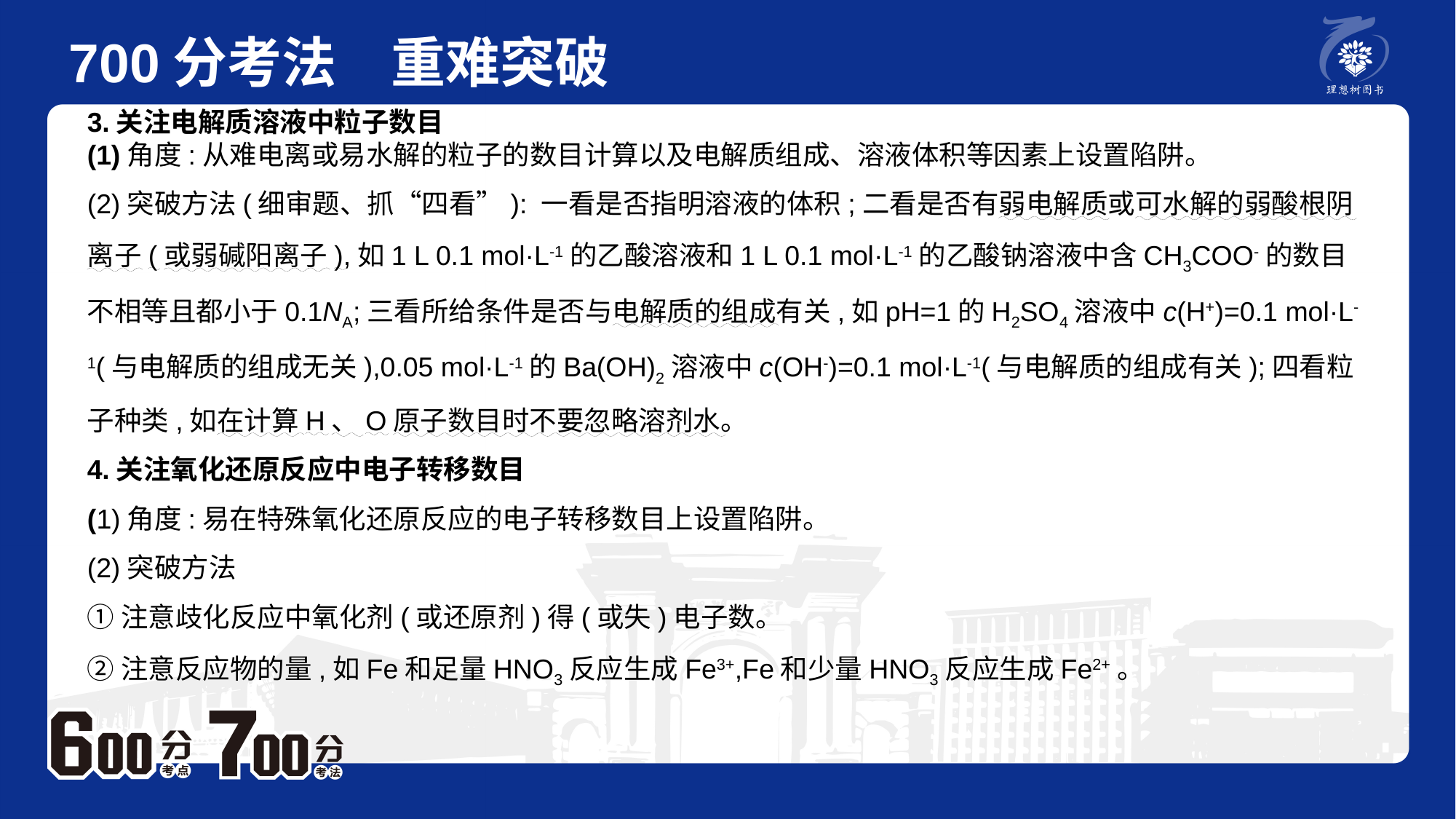

700分考法　重难突破
3.关注电解质溶液中粒子数目(1)角度:从难电离或易水解的粒子的数目计算以及电解质组成、溶液体积等因素上设置陷阱。(2)突破方法(细审题、抓“四看”): 一看是否指明溶液的体积;二看是否有弱电解质或可水解的弱酸根阴离子(或弱碱阳离子),如1 L 0.1 mol·L-1的乙酸溶液和1 L 0.1 mol·L-1的乙酸钠溶液中含CH3COO-的数目不相等且都小于0.1NA;三看所给条件是否与电解质的组成有关,如pH=1的H2SO4溶液中c(H+)=0.1 mol·L-1(与电解质的组成无关),0.05 mol·L-1的Ba(OH)2溶液中c(OH-)=0.1 mol·L-1(与电解质的组成有关);四看粒子种类,如在计算H、O原子数目时不要忽略溶剂水。
4.关注氧化还原反应中电子转移数目(1)角度:易在特殊氧化还原反应的电子转移数目上设置陷阱。(2)突破方法①注意歧化反应中氧化剂(或还原剂)得(或失)电子数。②注意反应物的量,如Fe和足量HNO3反应生成Fe3+,Fe和少量HNO3反应生成Fe2+。